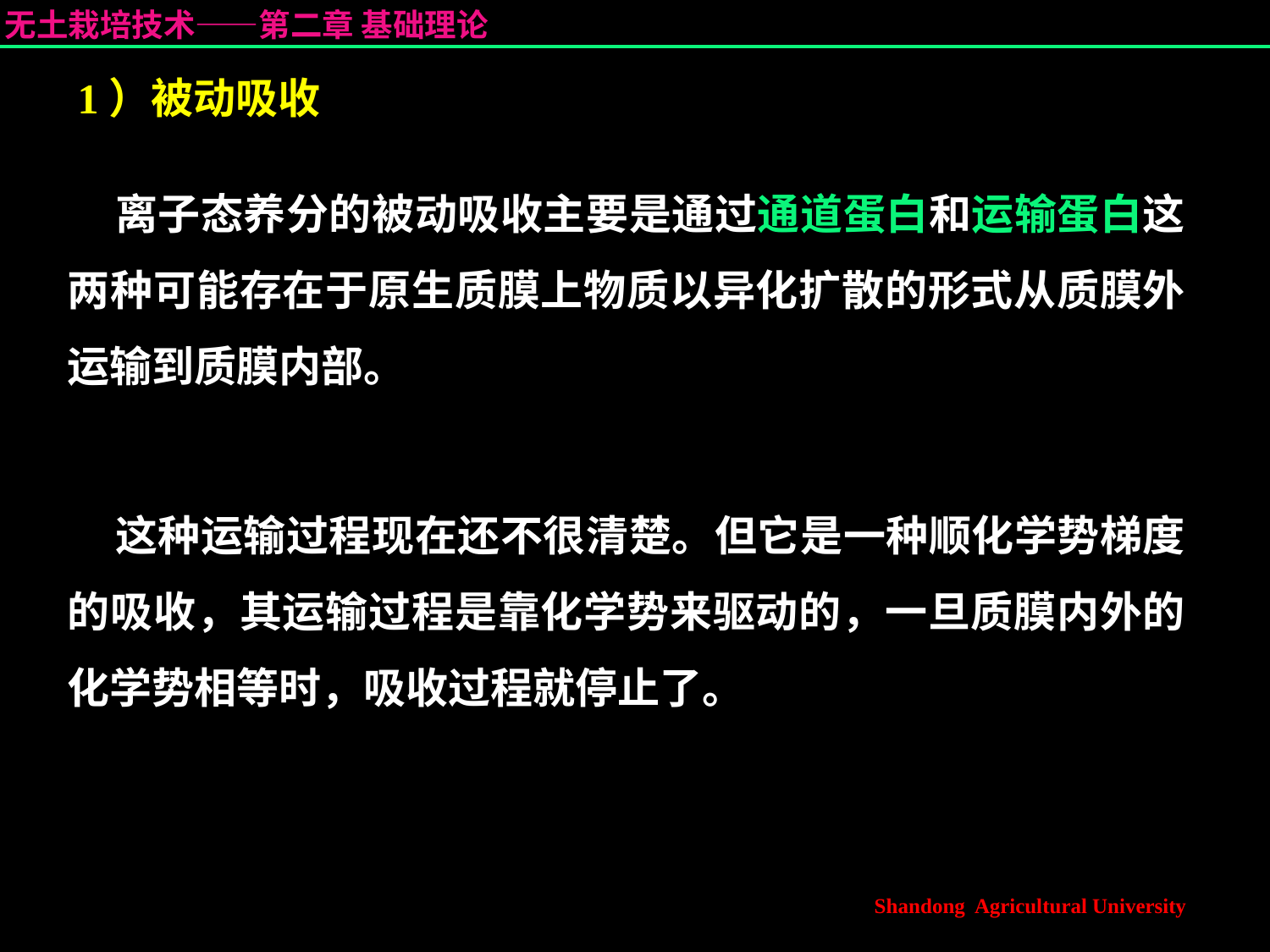

# 1）被动吸收
离子态养分的被动吸收主要是通过通道蛋白和运输蛋白这两种可能存在于原生质膜上物质以异化扩散的形式从质膜外运输到质膜内部。

这种运输过程现在还不很清楚。但它是一种顺化学势梯度的吸收，其运输过程是靠化学势来驱动的，一旦质膜内外的化学势相等时，吸收过程就停止了。